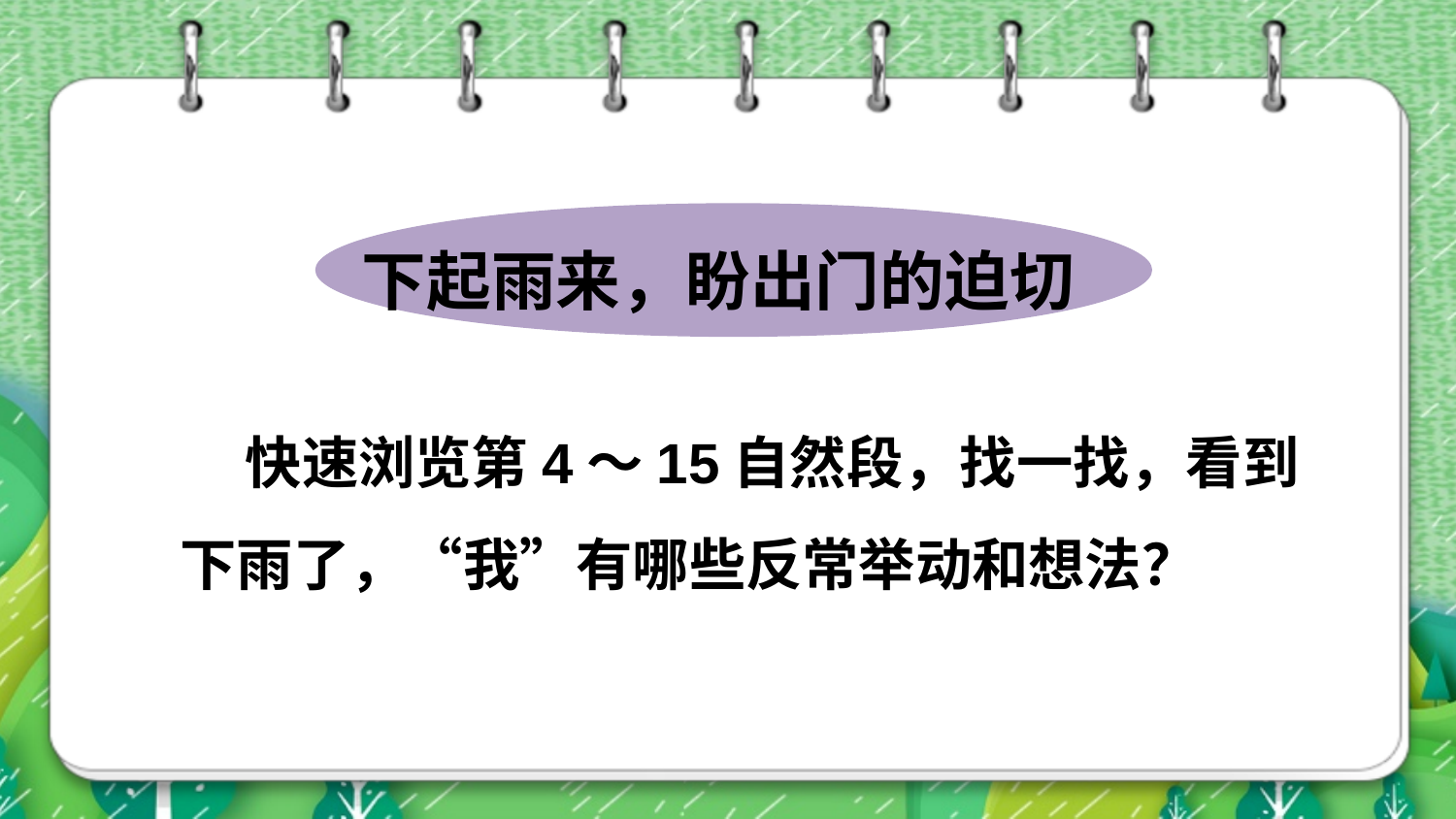

下起雨来，盼出门的迫切
    快速浏览第4～15自然段，找一找，看到下雨了，“我”有哪些反常举动和想法？